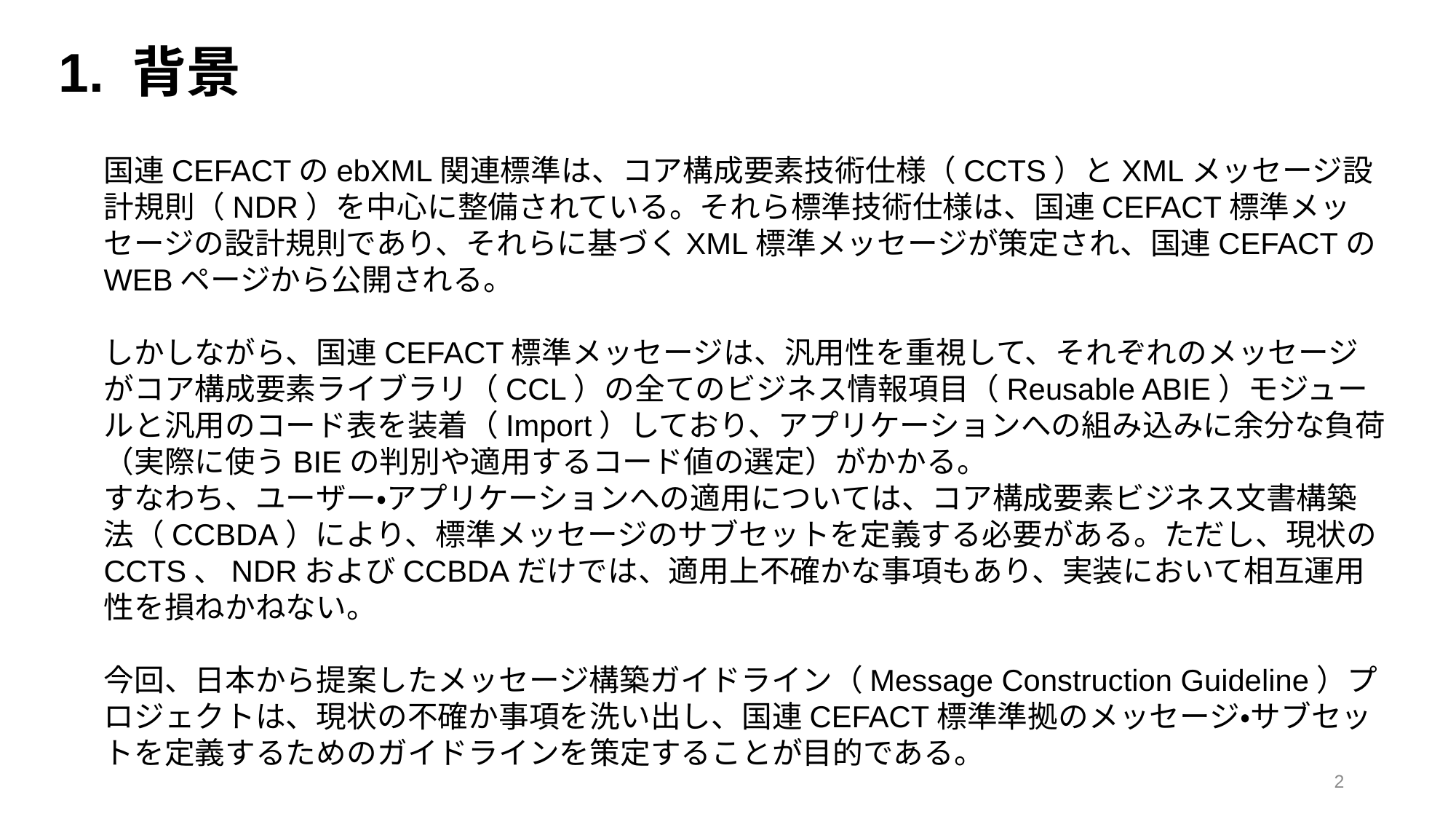

1. 背景
国連CEFACTのebXML関連標準は、コア構成要素技術仕様（CCTS）とXMLメッセージ設計規則（NDR）を中心に整備されている。それら標準技術仕様は、国連CEFACT標準メッセージの設計規則であり、それらに基づくXML標準メッセージが策定され、国連CEFACTのWEBページから公開される。

しかしながら、国連CEFACT標準メッセージは、汎用性を重視して、それぞれのメッセージがコア構成要素ライブラリ（CCL）の全てのビジネス情報項目（Reusable ABIE）モジュールと汎用のコード表を装着（Import）しており、アプリケーションへの組み込みに余分な負荷（実際に使うBIEの判別や適用するコード値の選定）がかかる。
すなわち、ユーザー・アプリケーションへの適用については、コア構成要素ビジネス文書構築法（CCBDA）により、標準メッセージのサブセットを定義する必要がある。ただし、現状のCCTS、NDRおよびCCBDAだけでは、適用上不確かな事項もあり、実装において相互運用性を損ねかねない。

今回、日本から提案したメッセージ構築ガイドライン（Message Construction Guideline）プロジェクトは、現状の不確か事項を洗い出し、国連CEFACT標準準拠のメッセージ・サブセットを定義するためのガイドラインを策定することが目的である。
2